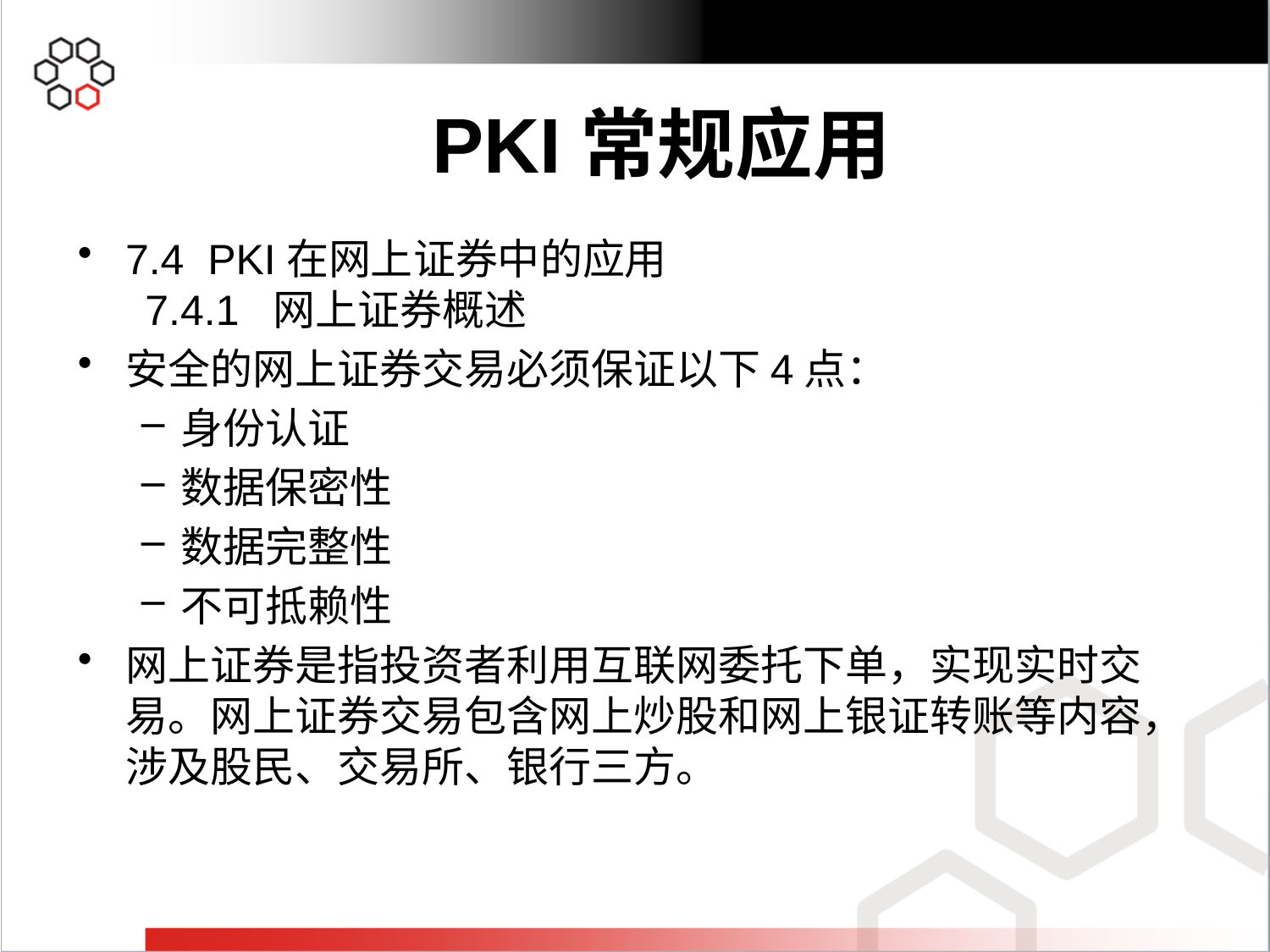

7.4  PKI在网上证券中的应用
 7.4.1  网上证券概述
安全的网上证券交易必须保证以下4点：
身份认证
数据保密性
数据完整性
不可抵赖性
网上证券是指投资者利用互联网委托下单，实现实时交易。网上证券交易包含网上炒股和网上银证转账等内容，涉及股民、交易所、银行三方。